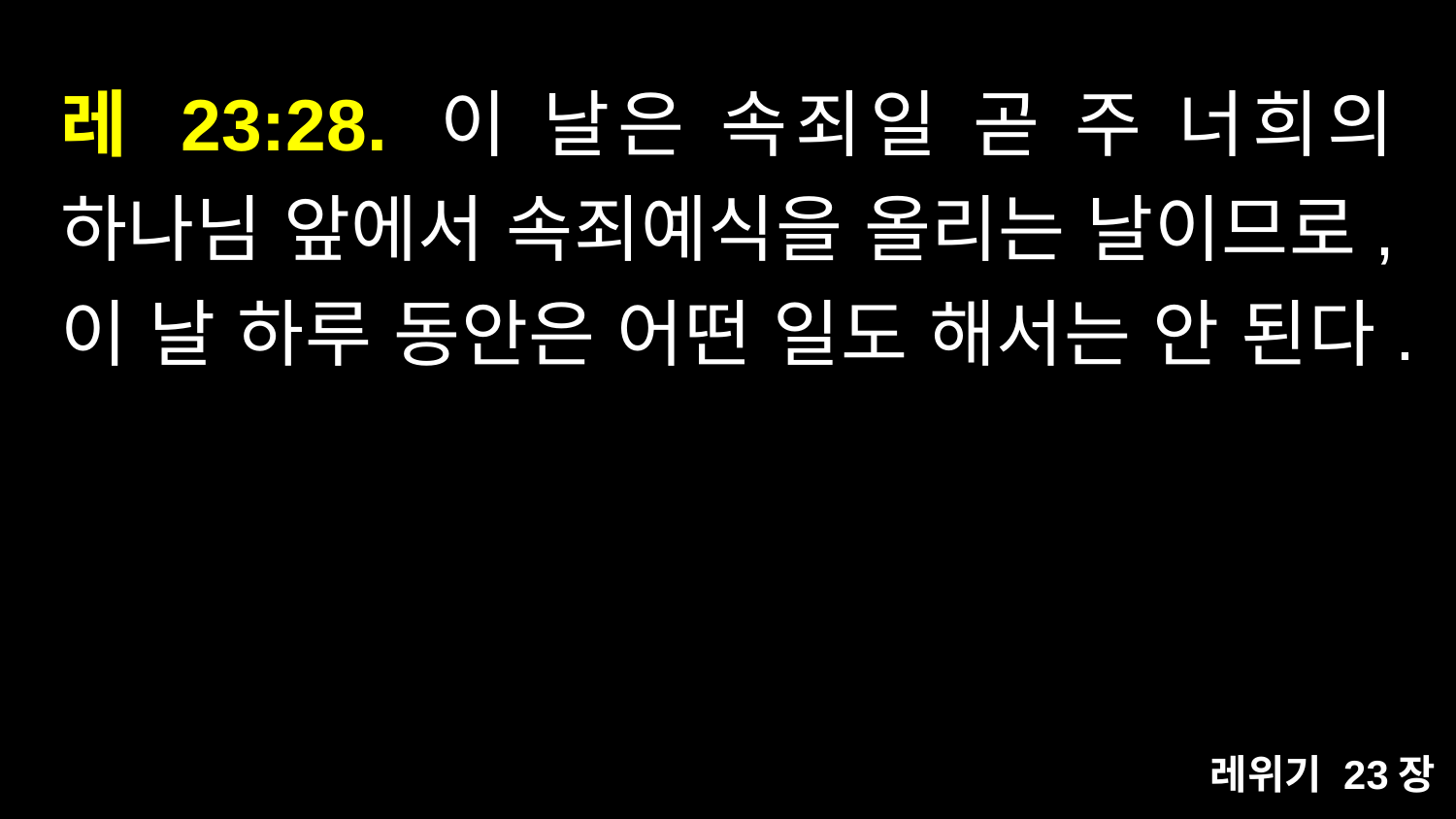

# 레 23:28. 이 날은 속죄일 곧 주 너희의 하나님 앞에서 속죄예식을 올리는 날이므로, 이 날 하루 동안은 어떤 일도 해서는 안 된다.
레위기 23장